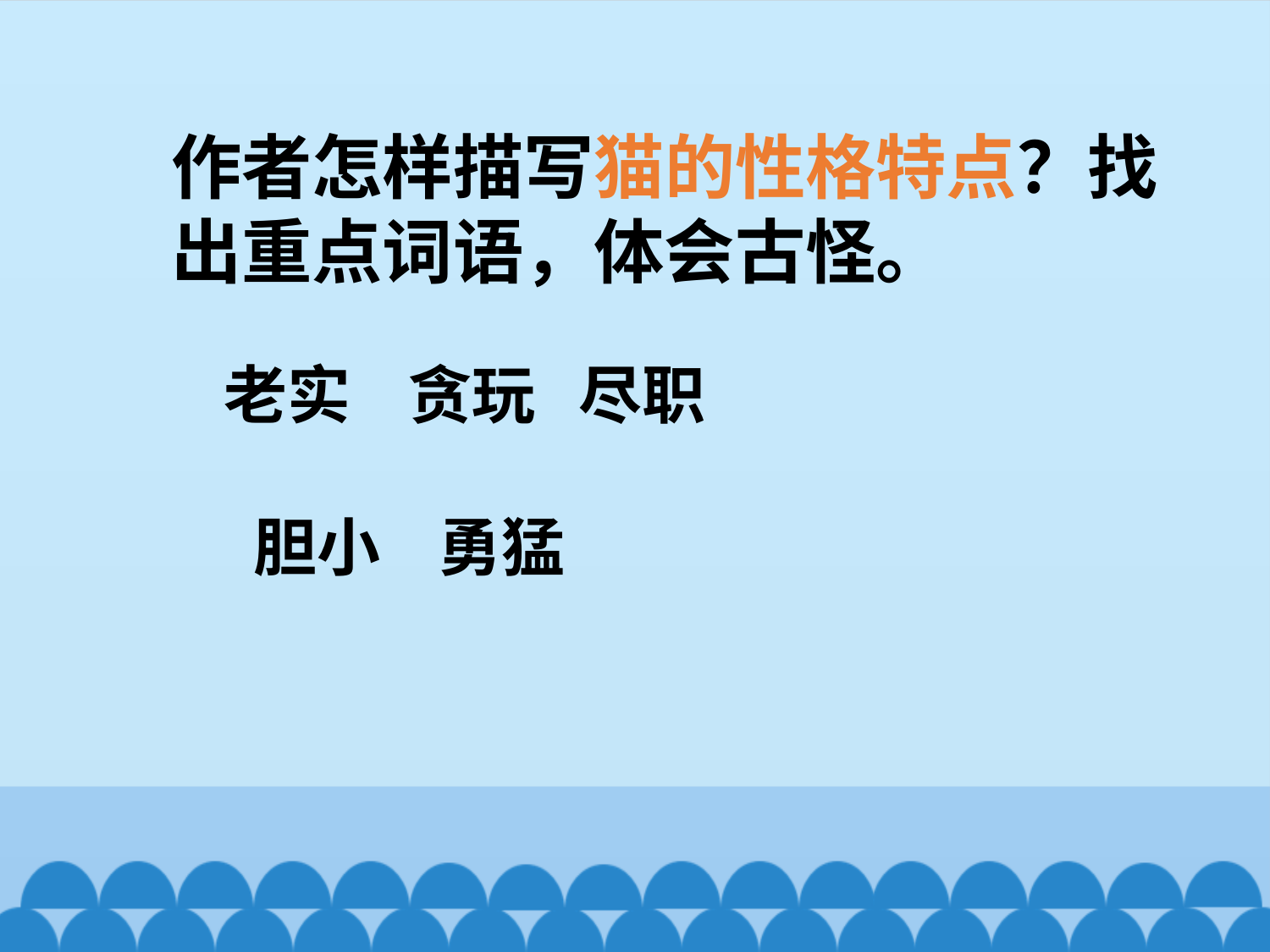

作者怎样描写猫的性格特点？找出重点词语，体会古怪。
老实    贪玩   尽职

 胆小    勇猛

8